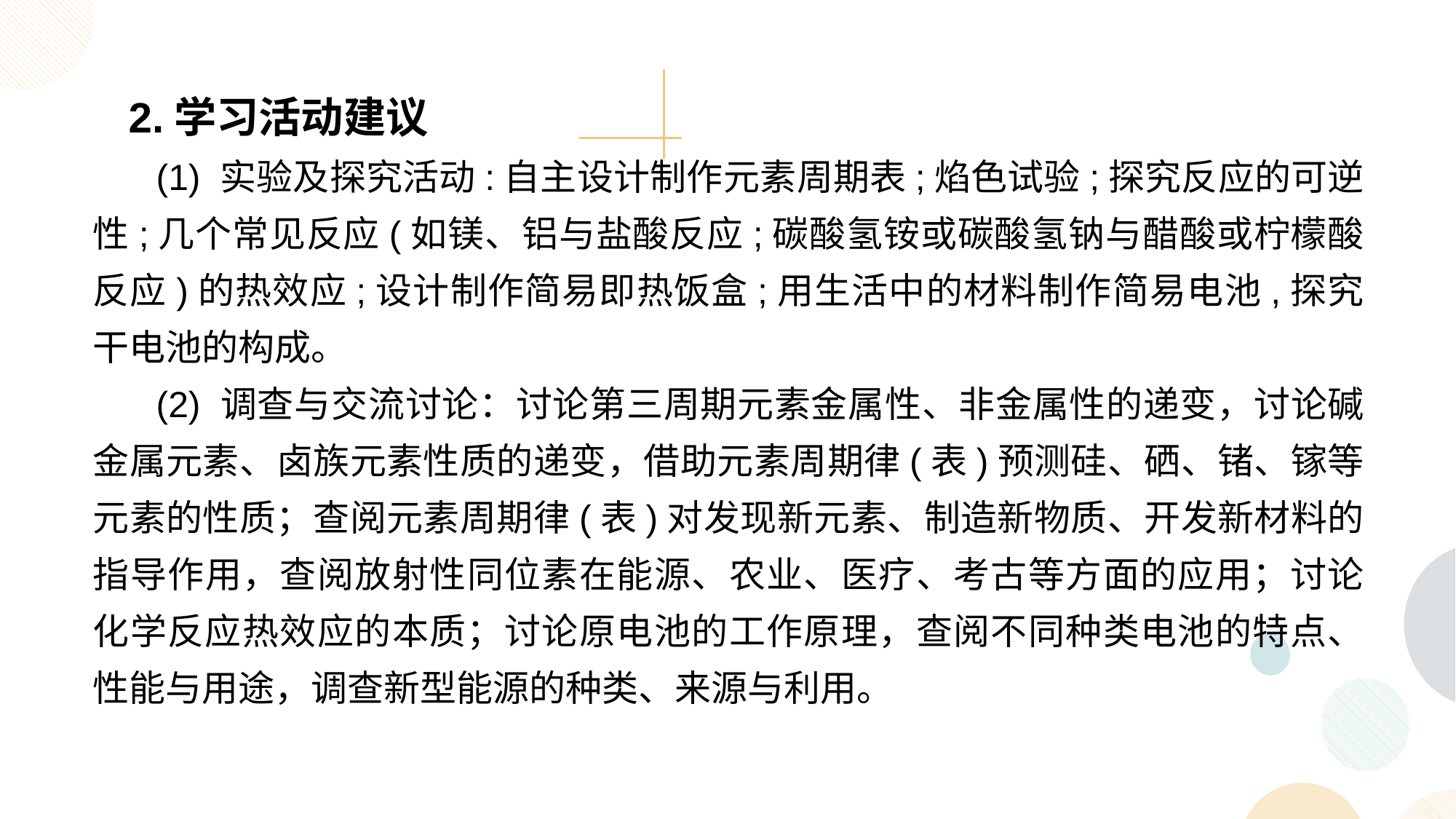

2.学习活动建议
(1) 实验及探究活动:自主设计制作元素周期表;焰色试验;探究反应的可逆性;几个常见反应(如镁、铝与盐酸反应;碳酸氢铵或碳酸氢钠与醋酸或柠檬酸反应)的热效应;设计制作简易即热饭盒;用生活中的材料制作简易电池,探究干电池的构成。
(2) 调查与交流讨论：讨论第三周期元素金属性、非金属性的递变，讨论碱金属元素、卤族元素性质的递变，借助元素周期律(表)预测硅、硒、锗、镓等元素的性质；查阅元素周期律(表)对发现新元素、制造新物质、开发新材料的指导作用，查阅放射性同位素在能源、农业、医疗、考古等方面的应用；讨论化学反应热效应的本质；讨论原电池的工作原理，查阅不同种类电池的特点、性能与用途，调查新型能源的种类、来源与利用。